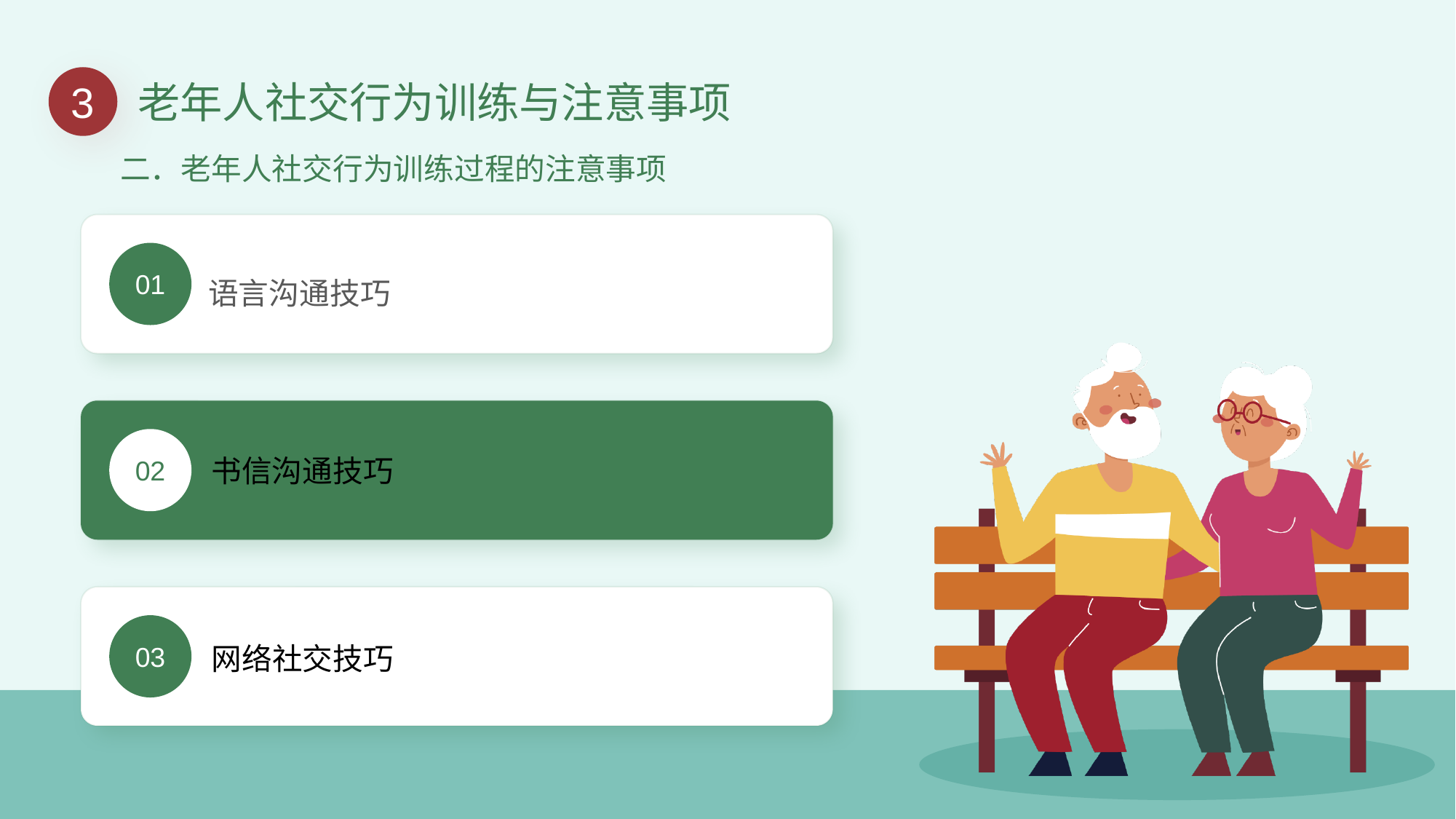

3
老年人社交行为训练与注意事项
二．老年人社交行为训练过程的注意事项

01
语言沟通技巧

02
书信沟通技巧

03
网络社交技巧